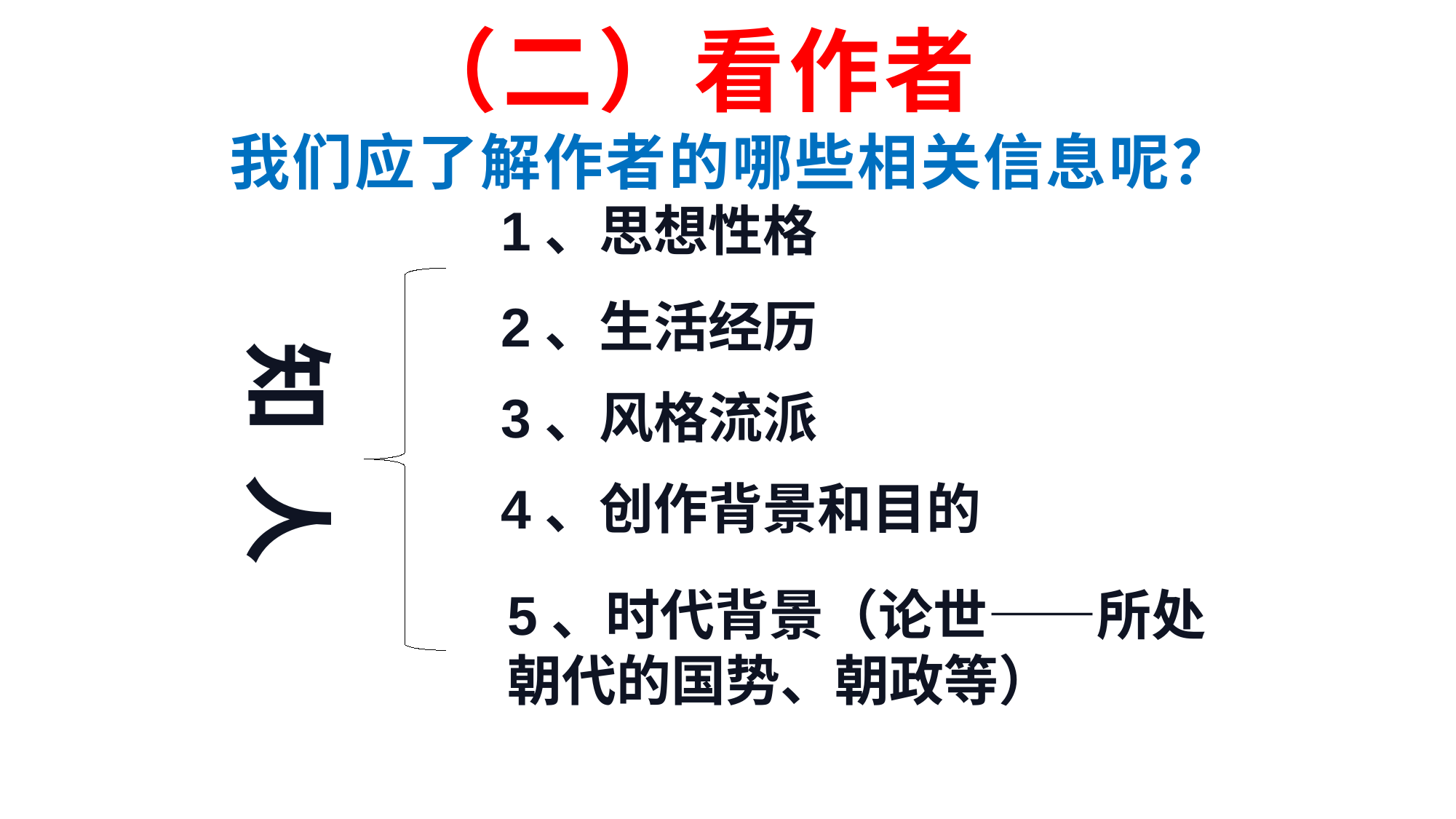

# （二）看作者
我们应了解作者的哪些相关信息呢？
1、思想性格
知  人

2、生活经历
3、风格流派
4、创作背景和目的
5、时代背景（论世——所处朝代的国势、朝政等）